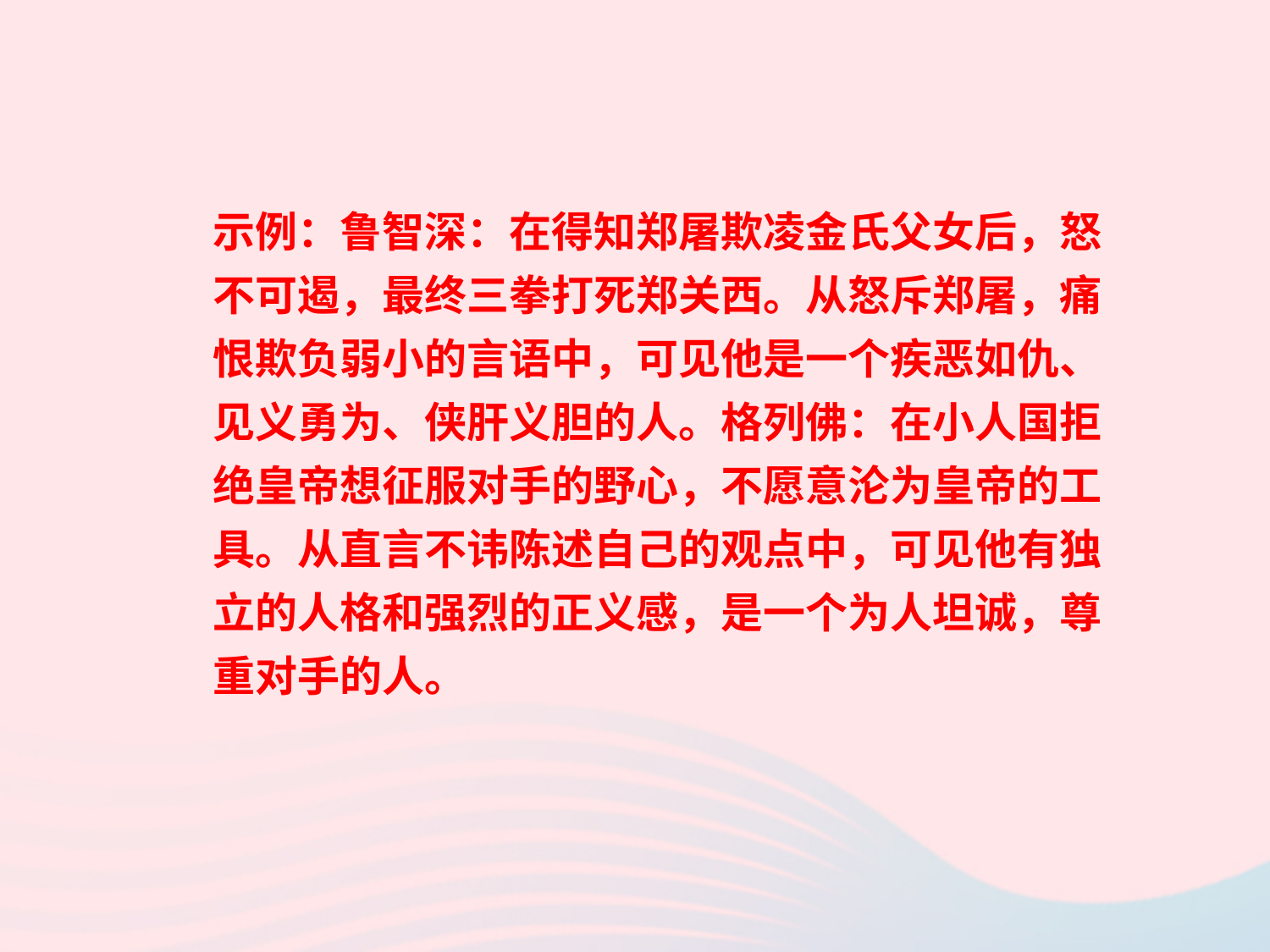

示例：鲁智深：在得知郑屠欺凌金氏父女后，怒不可遏，最终三拳打死郑关西。从怒斥郑屠，痛恨欺负弱小的言语中，可见他是一个疾恶如仇、见义勇为、侠肝义胆的人。格列佛：在小人国拒绝皇帝想征服对手的野心，不愿意沦为皇帝的工具。从直言不讳陈述自己的观点中，可见他有独立的人格和强烈的正义感，是一个为人坦诚，尊重对手的人。